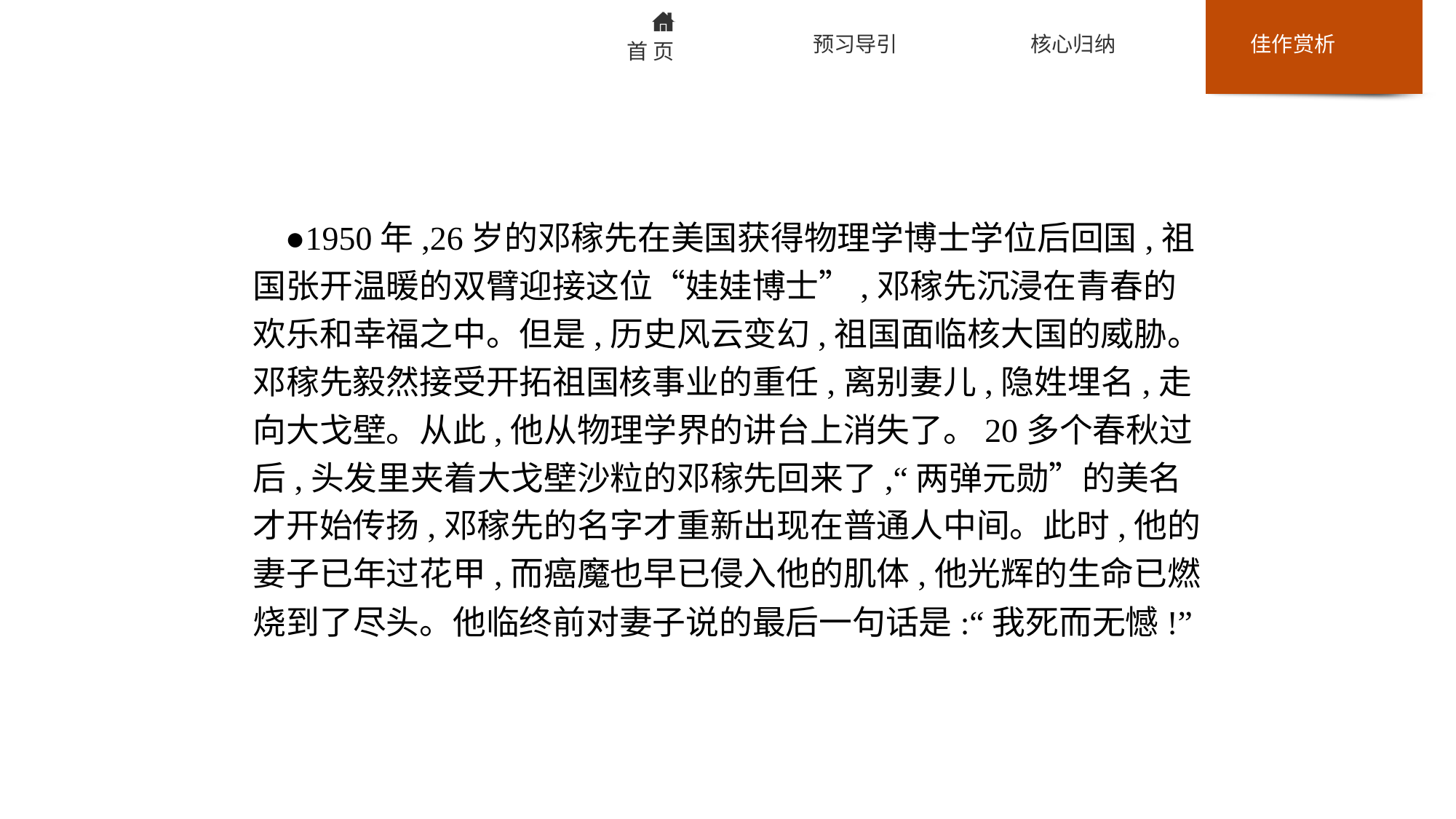

●1950年,26岁的邓稼先在美国获得物理学博士学位后回国,祖国张开温暖的双臂迎接这位“娃娃博士”,邓稼先沉浸在青春的欢乐和幸福之中。但是,历史风云变幻,祖国面临核大国的威胁。邓稼先毅然接受开拓祖国核事业的重任,离别妻儿,隐姓埋名,走向大戈壁。从此,他从物理学界的讲台上消失了。20多个春秋过后,头发里夹着大戈壁沙粒的邓稼先回来了,“两弹元勋”的美名才开始传扬,邓稼先的名字才重新出现在普通人中间。此时,他的妻子已年过花甲,而癌魔也早已侵入他的肌体,他光辉的生命已燃烧到了尽头。他临终前对妻子说的最后一句话是:“我死而无憾!”